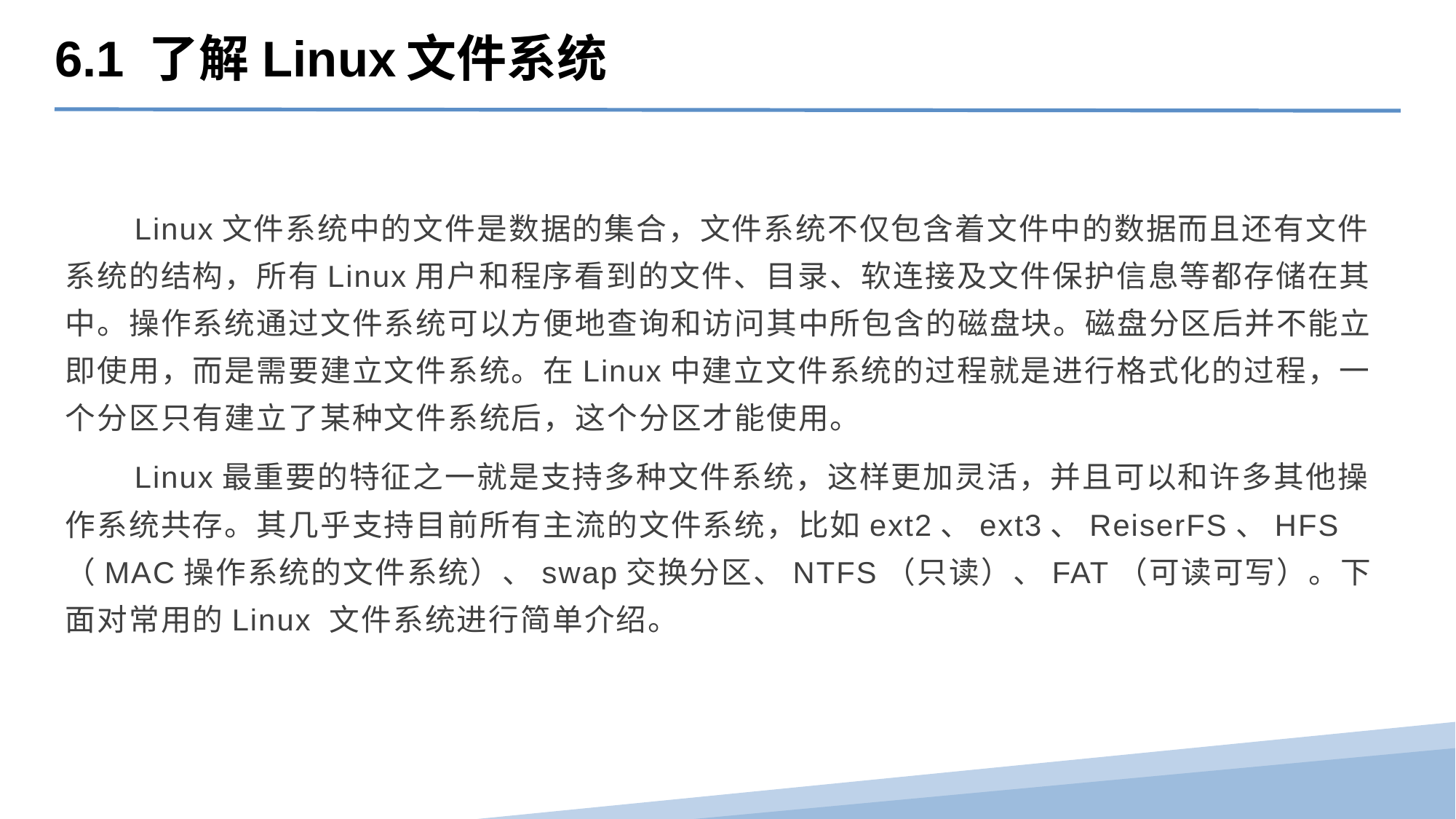

6.1 了解Linux文件系统
       Linux文件系统中的文件是数据的集合，文件系统不仅包含着文件中的数据而且还有文件系统的结构，所有Linux用户和程序看到的文件、目录、软连接及文件保护信息等都存储在其中。操作系统通过文件系统可以方便地查询和访问其中所包含的磁盘块。磁盘分区后并不能立即使用，而是需要建立文件系统。在Linux中建立文件系统的过程就是进行格式化的过程，一个分区只有建立了某种文件系统后，这个分区才能使用。
       Linux最重要的特征之一就是支持多种文件系统，这样更加灵活，并且可以和许多其他操作系统共存。其几乎支持目前所有主流的文件系统，比如ext2、ext3、ReiserFS、HFS（MAC操作系统的文件系统）、swap交换分区、NTFS（只读）、FAT（可读可写）。下面对常用的Linux 文件系统进行简单介绍。